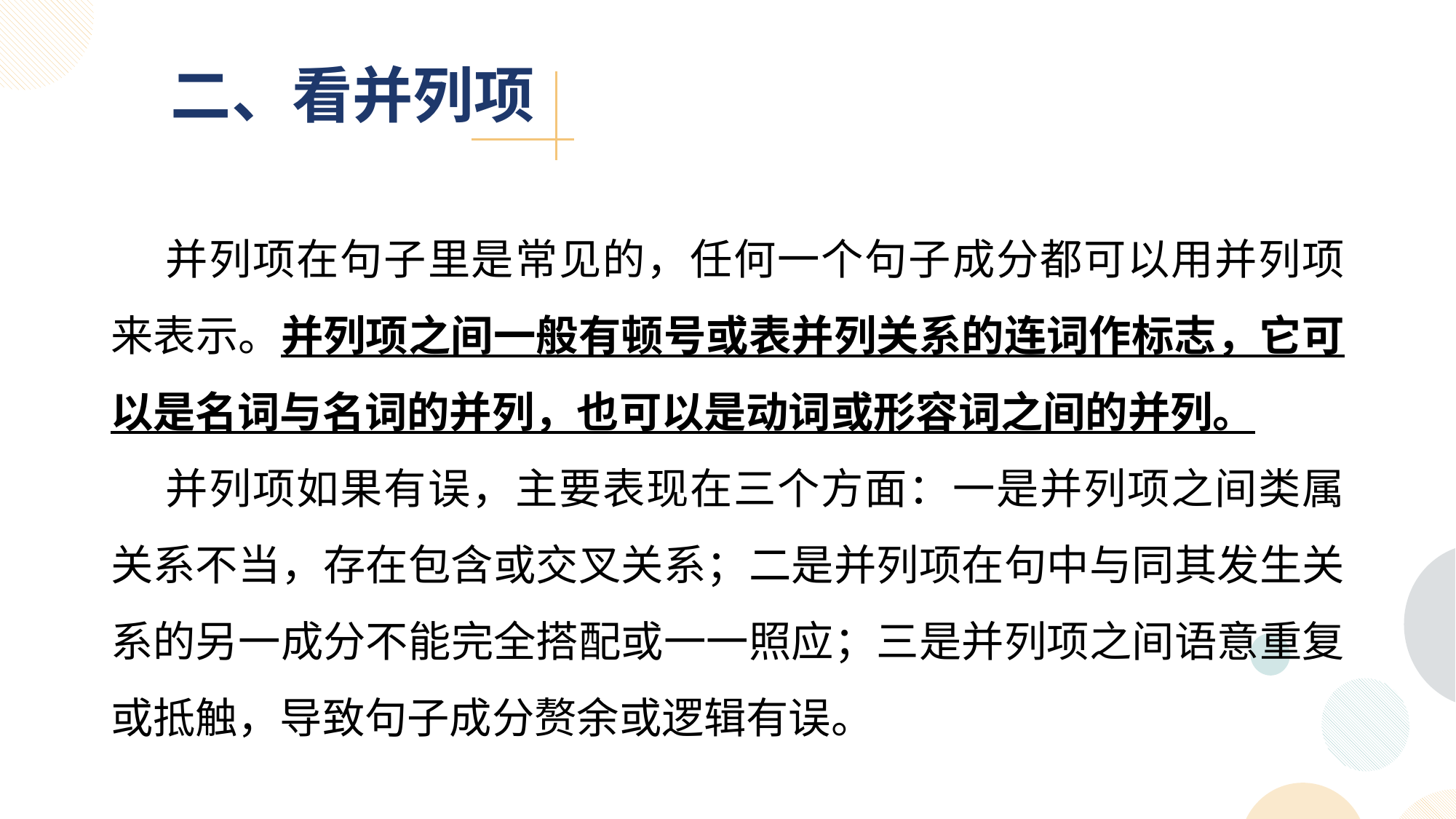

二、看并列项
    并列项在句子里是常见的，任何一个句子成分都可以用并列项来表示。并列项之间一般有顿号或表并列关系的连词作标志，它可以是名词与名词的并列，也可以是动词或形容词之间的并列。
    并列项如果有误，主要表现在三个方面：一是并列项之间类属关系不当，存在包含或交叉关系；二是并列项在句中与同其发生关系的另一成分不能完全搭配或一一照应；三是并列项之间语意重复或抵触，导致句子成分赘余或逻辑有误。